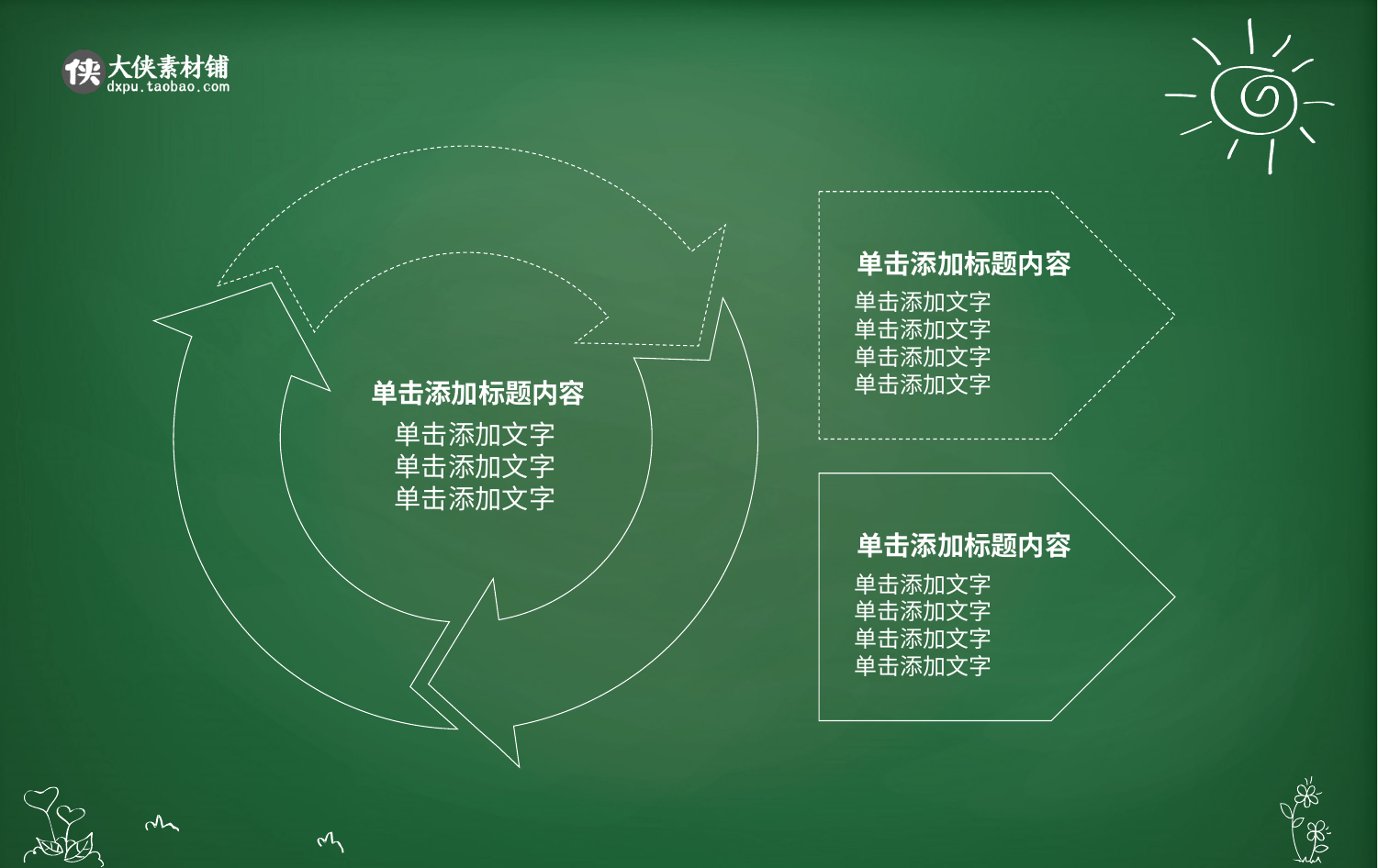

单击添加标题内容
单击添加文字
单击添加文字
单击添加文字
单击添加文字

单击添加标题内容
单击添加文字
单击添加文字
单击添加文字

单击添加标题内容
单击添加文字
单击添加文字
单击添加文字
单击添加文字